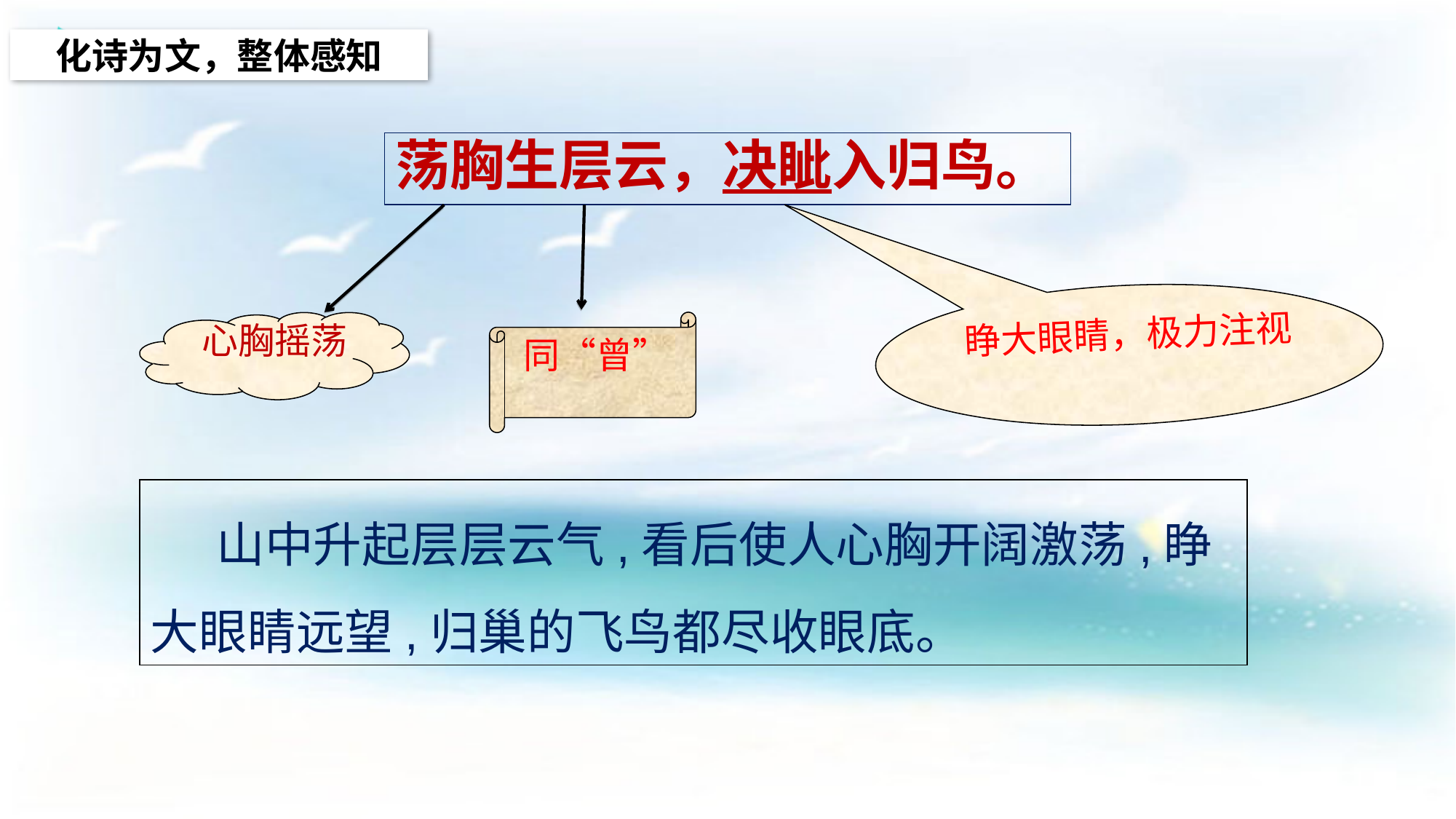

化诗为文，整体感知
# 荡胸生层云，决眦入归鸟。
睁大眼睛，极力注视
同“曾”
心胸摇荡
       山中升起层层云气,看后使人心胸开阔激荡,睁大眼睛远望,归巢的飞鸟都尽收眼底。